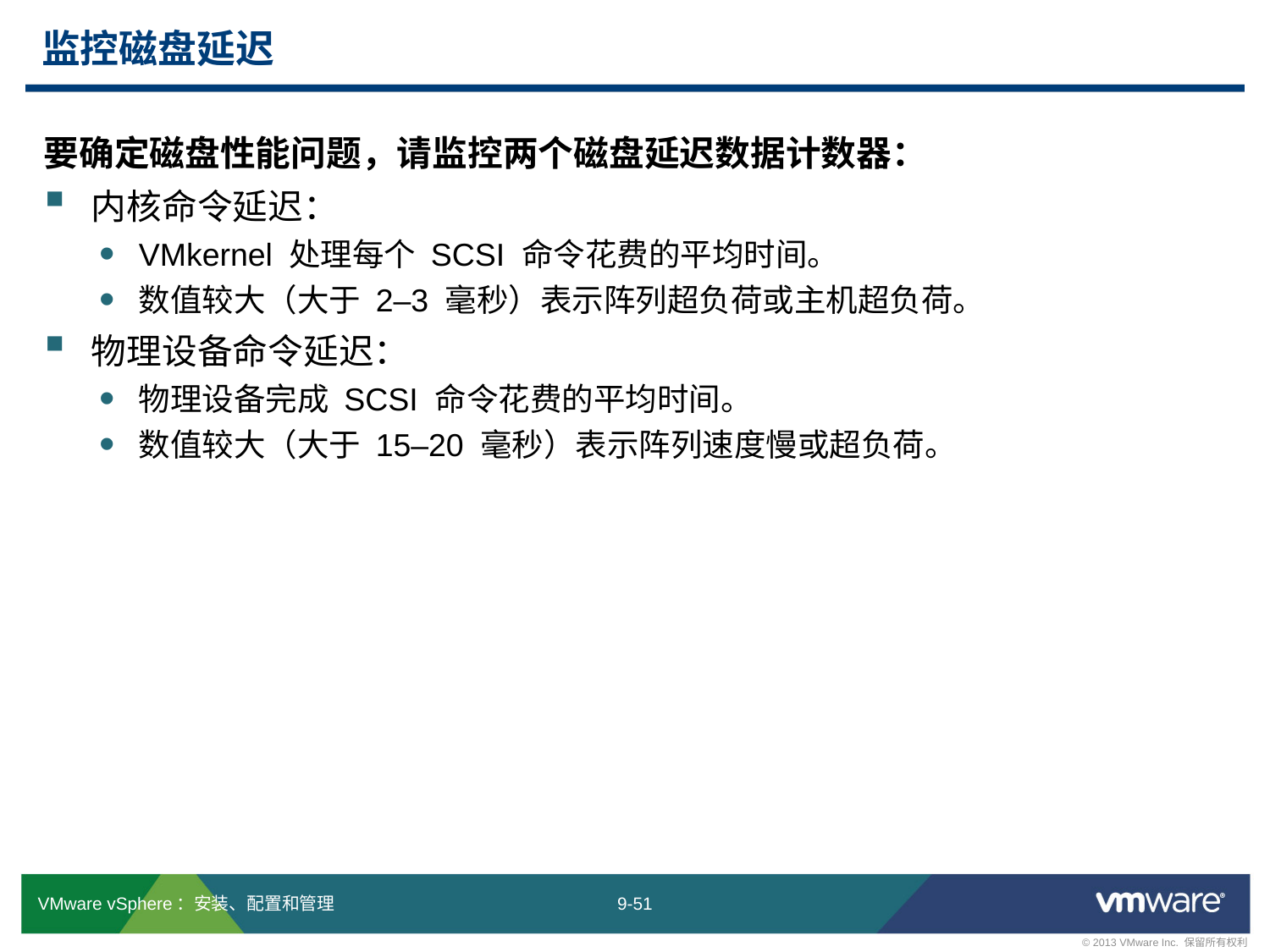

# 监控磁盘延迟
要确定磁盘性能问题，请监控两个磁盘延迟数据计数器：
内核命令延迟：
VMkernel 处理每个 SCSI 命令花费的平均时间。
数值较大（大于 2–3 毫秒）表示阵列超负荷或主机超负荷。
物理设备命令延迟：
物理设备完成 SCSI 命令花费的平均时间。
数值较大（大于 15–20 毫秒）表示阵列速度慢或超负荷。